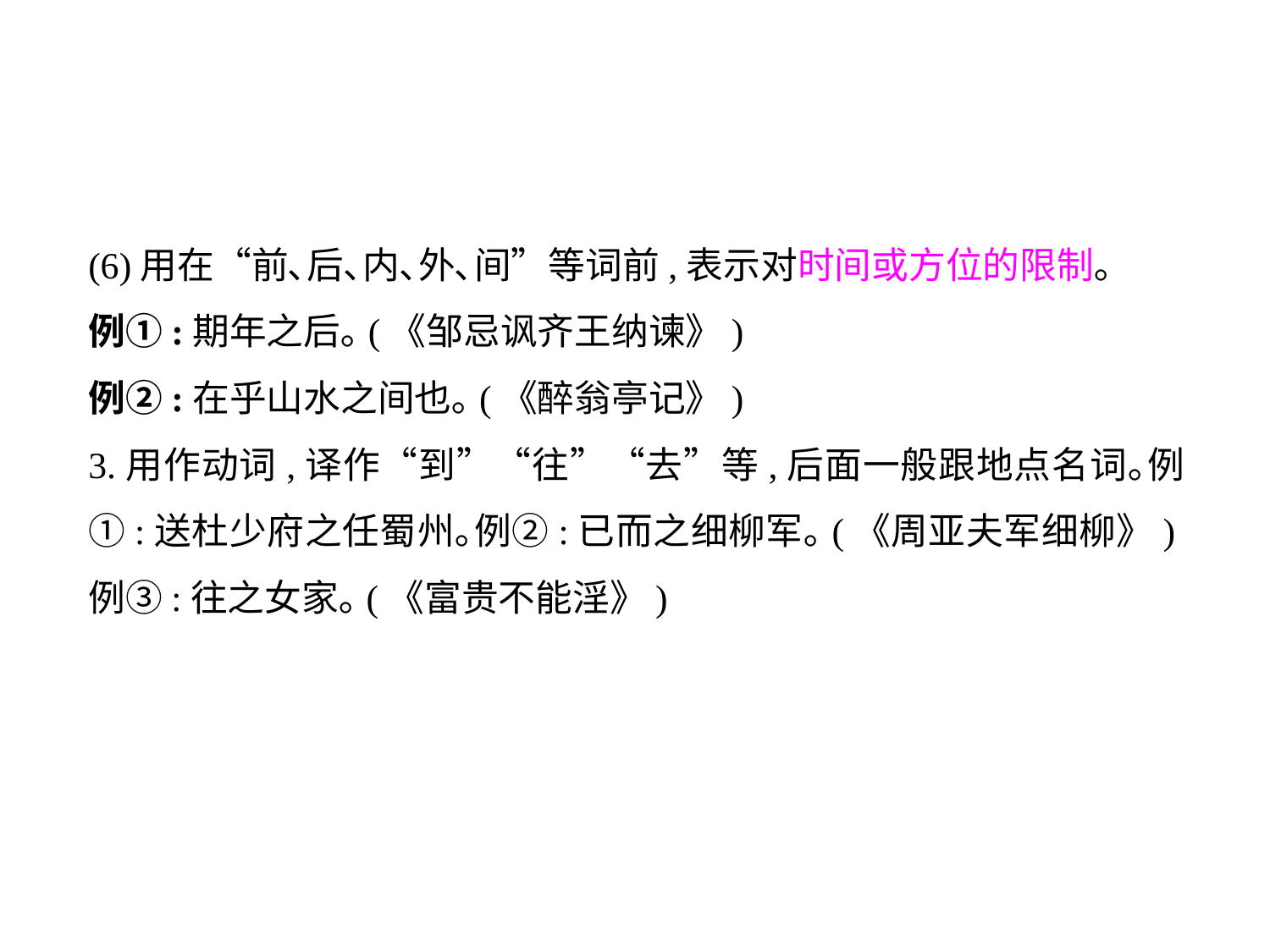

(6)用在“前､后､内､外､间”等词前,表示对时间或方位的限制｡
例①:期年之后｡(《邹忌讽齐王纳谏》)
例②:在乎山水之间也｡(《醉翁亭记》)
3.用作动词,译作“到”“往”“去”等,后面一般跟地点名词｡例①:送杜少府之任蜀州｡例②:已而之细柳军｡(《周亚夫军细柳》)例③:往之女家｡(《富贵不能淫》)